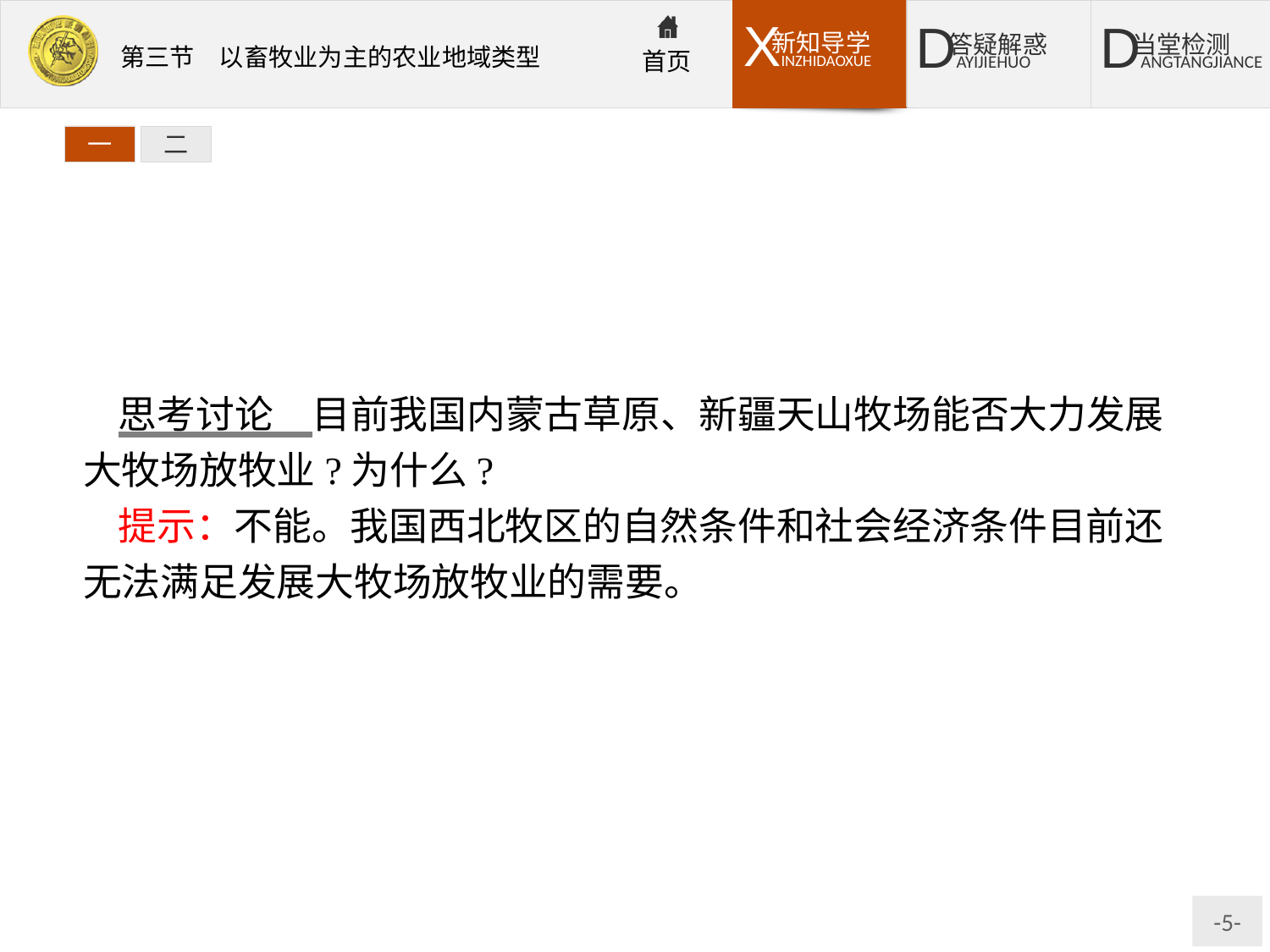

一
二
思考讨论　目前我国内蒙古草原、新疆天山牧场能否大力发展大牧场放牧业?为什么?
提示：不能。我国西北牧区的自然条件和社会经济条件目前还无法满足发展大牧场放牧业的需要。